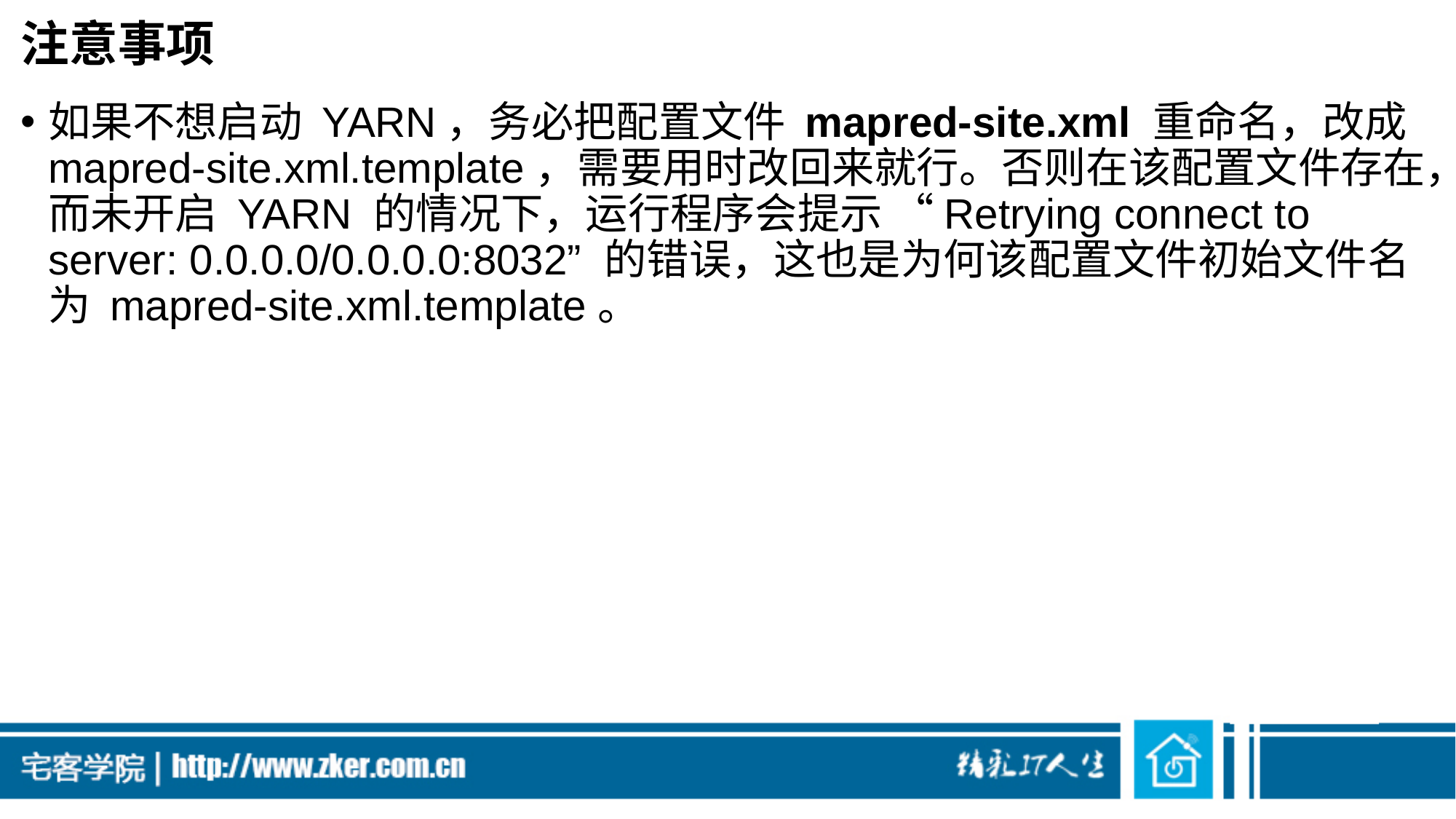

# 注意事项
如果不想启动 YARN，务必把配置文件 mapred-site.xml 重命名，改成 mapred-site.xml.template，需要用时改回来就行。否则在该配置文件存在，而未开启 YARN 的情况下，运行程序会提示 “Retrying connect to server: 0.0.0.0/0.0.0.0:8032” 的错误，这也是为何该配置文件初始文件名为 mapred-site.xml.template。